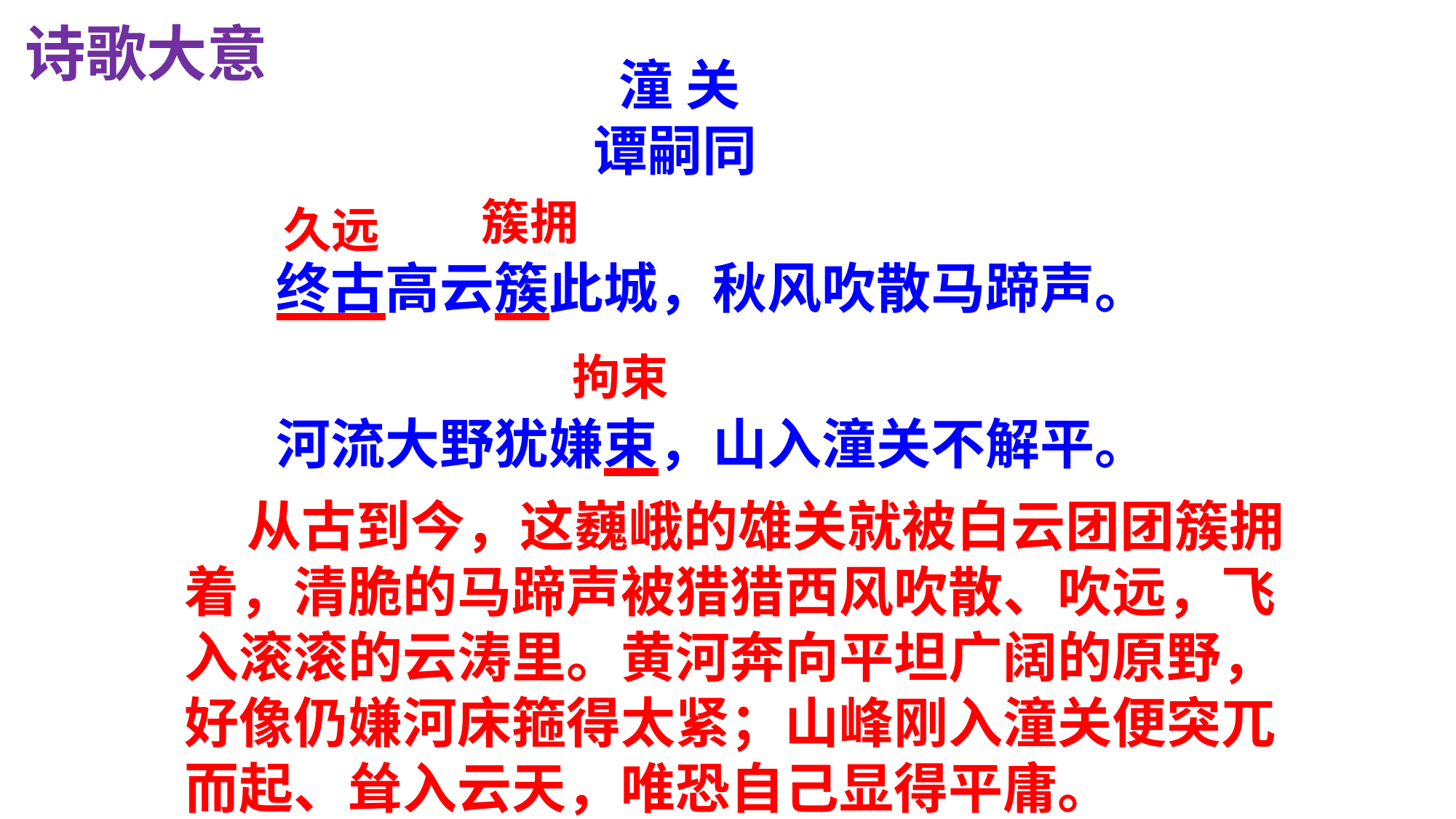

诗歌大意
 潼 关
谭嗣同

簇拥
久远
终古高云簇此城，秋风吹散马蹄声。

河流大野犹嫌束，山入潼关不解平。
拘束
    从古到今，这巍峨的雄关就被白云团团簇拥着，清脆的马蹄声被猎猎西风吹散、吹远，飞入滚滚的云涛里。黄河奔向平坦广阔的原野，好像仍嫌河床箍得太紧；山峰刚入潼关便突兀而起、耸入云天，唯恐自己显得平庸。